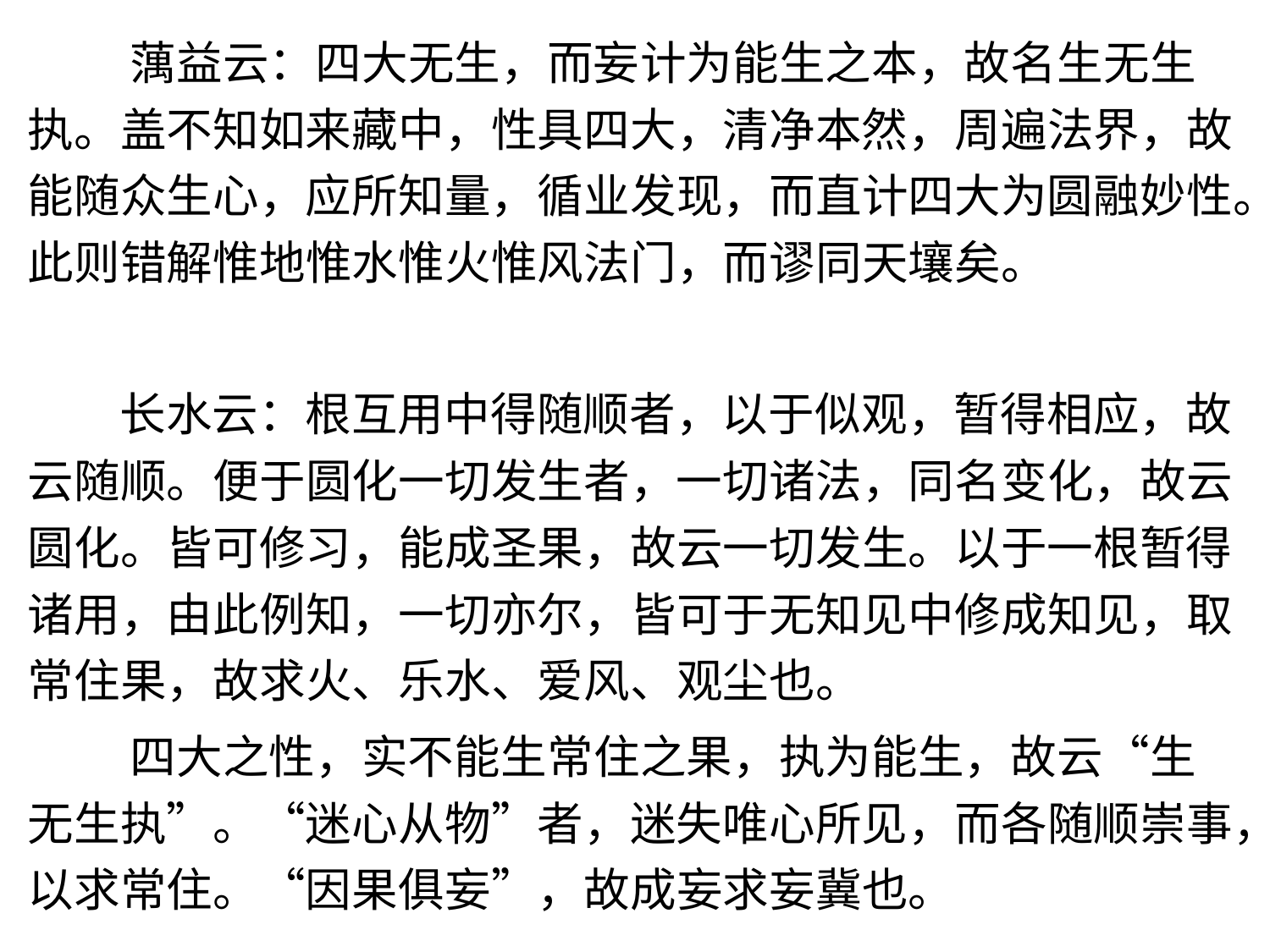

蕅益云：四大无生，而妄计为能生之本，故名生无生执。盖不知如来藏中，性具四大，清净本然，周遍法界，故能随众生心，应所知量，循业发现，而直计四大为圆融妙性。此则错解惟地惟水惟火惟风法门，而谬同天壤矣。

        长水云：根互用中得随顺者，以于似观，暂得相应，故云随顺。便于圆化一切发生者，一切诸法，同名变化，故云圆化。皆可修习，能成圣果，故云一切发生。以于一根暂得诸用，由此例知，一切亦尔，皆可于无知见中修成知见，取常住果，故求火、乐水、爱风、观尘也。
         四大之性，实不能生常住之果，执为能生，故云“生无生执”。“迷心从物”者，迷失唯心所见，而各随顺崇事，以求常住。“因果俱妄”，故成妄求妄冀也。